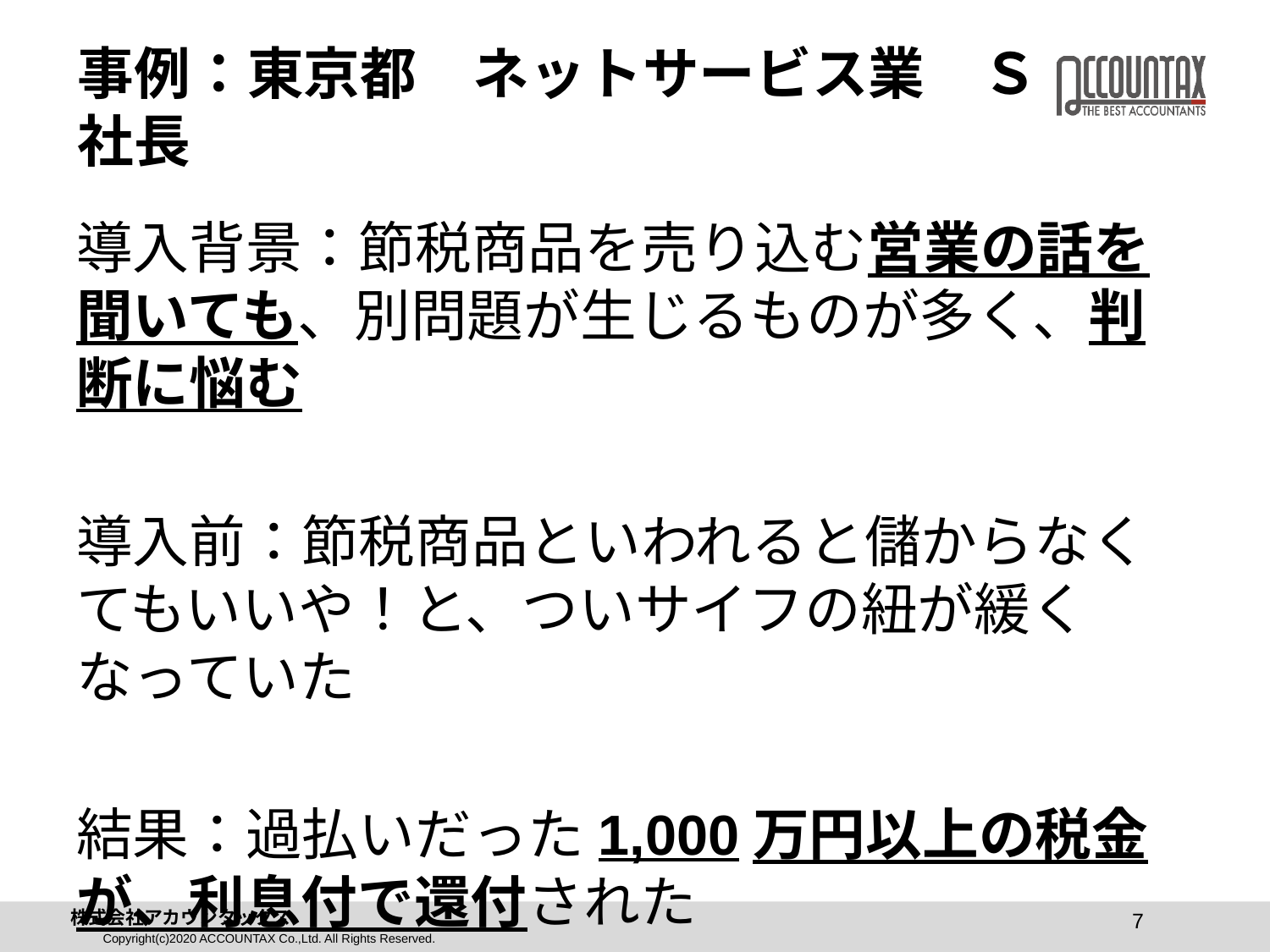

# 事例：東京都　ネットサービス業　Ｓ社長
導入背景：節税商品を売り込む営業の話を聞いても、別問題が生じるものが多く、判断に悩む

導入前：節税商品といわれると儲からなくてもいいや！と、ついサイフの紐が緩くなっていた

結果：過払いだった1,000万円以上の税金が、利息付で還付された
7